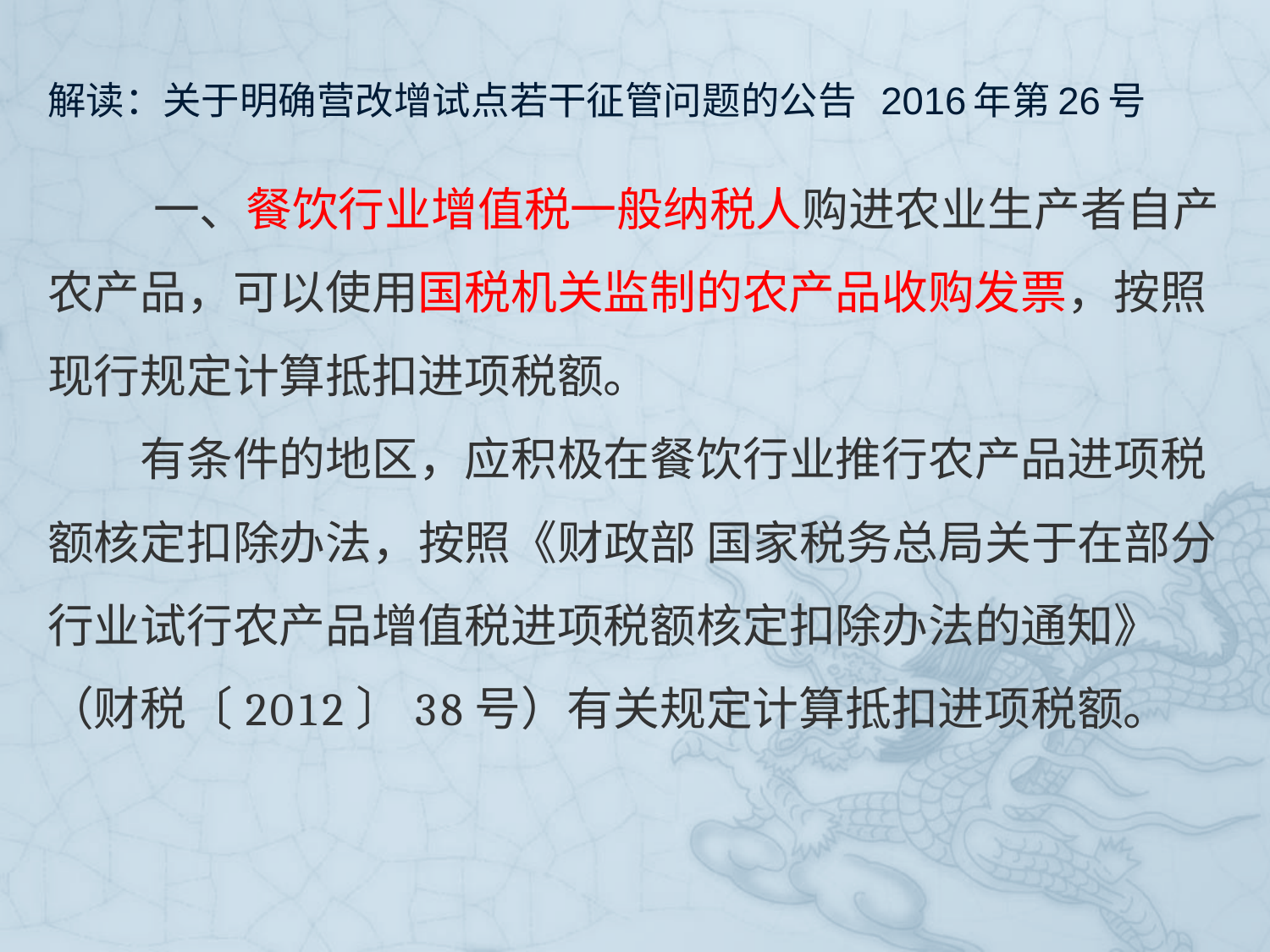

# 解读：关于明确营改增试点若干征管问题的公告  2016年第26号
　一、餐饮行业增值税一般纳税人购进农业生产者自产农产品，可以使用国税机关监制的农产品收购发票，按照现行规定计算抵扣进项税额。
　　有条件的地区，应积极在餐饮行业推行农产品进项税额核定扣除办法，按照《财政部 国家税务总局关于在部分行业试行农产品增值税进项税额核定扣除办法的通知》（财税〔2012〕38号）有关规定计算抵扣进项税额。